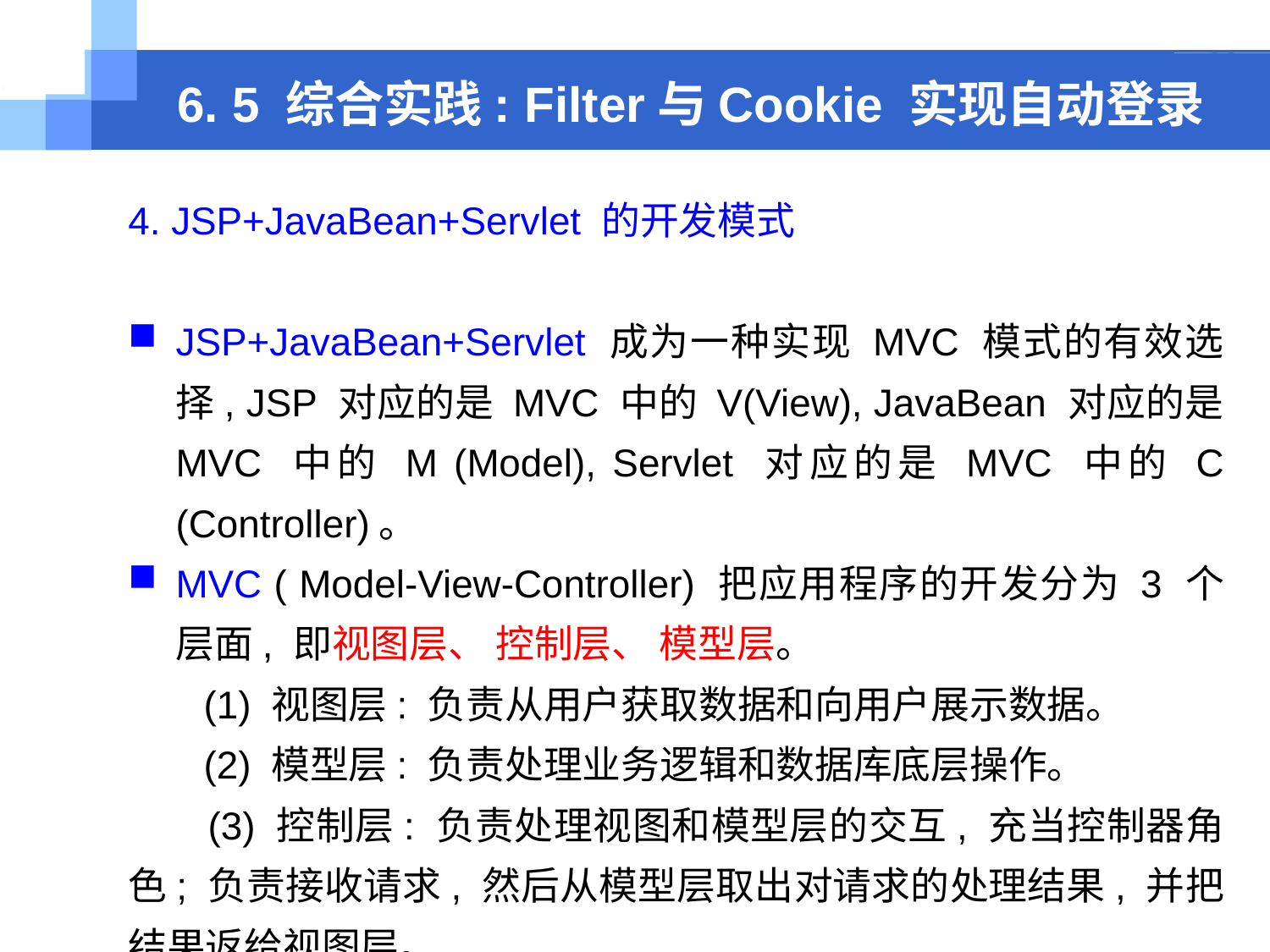

6. 5 综合实践: Filter与Cookie 实现自动登录
4. JSP+JavaBean+Servlet 的开发模式

JSP+JavaBean+Servlet 成为一种实现 MVC 模式的有效选择, JSP 对应的是 MVC 中的 V(View), JavaBean 对应的是 MVC 中的 M (Model), Servlet 对应的是 MVC 中的 C (Controller)。
MVC ( Model-View-Controller) 把应用程序的开发分为 3 个层面, 即视图层、 控制层、 模型层。
       (1) 视图层: 负责从用户获取数据和向用户展示数据。
       (2) 模型层: 负责处理业务逻辑和数据库底层操作。
       (3) 控制层: 负责处理视图和模型层的交互, 充当控制器角色; 负责接收请求, 然后从模型层取出对请求的处理结果, 并把结果返给视图层。